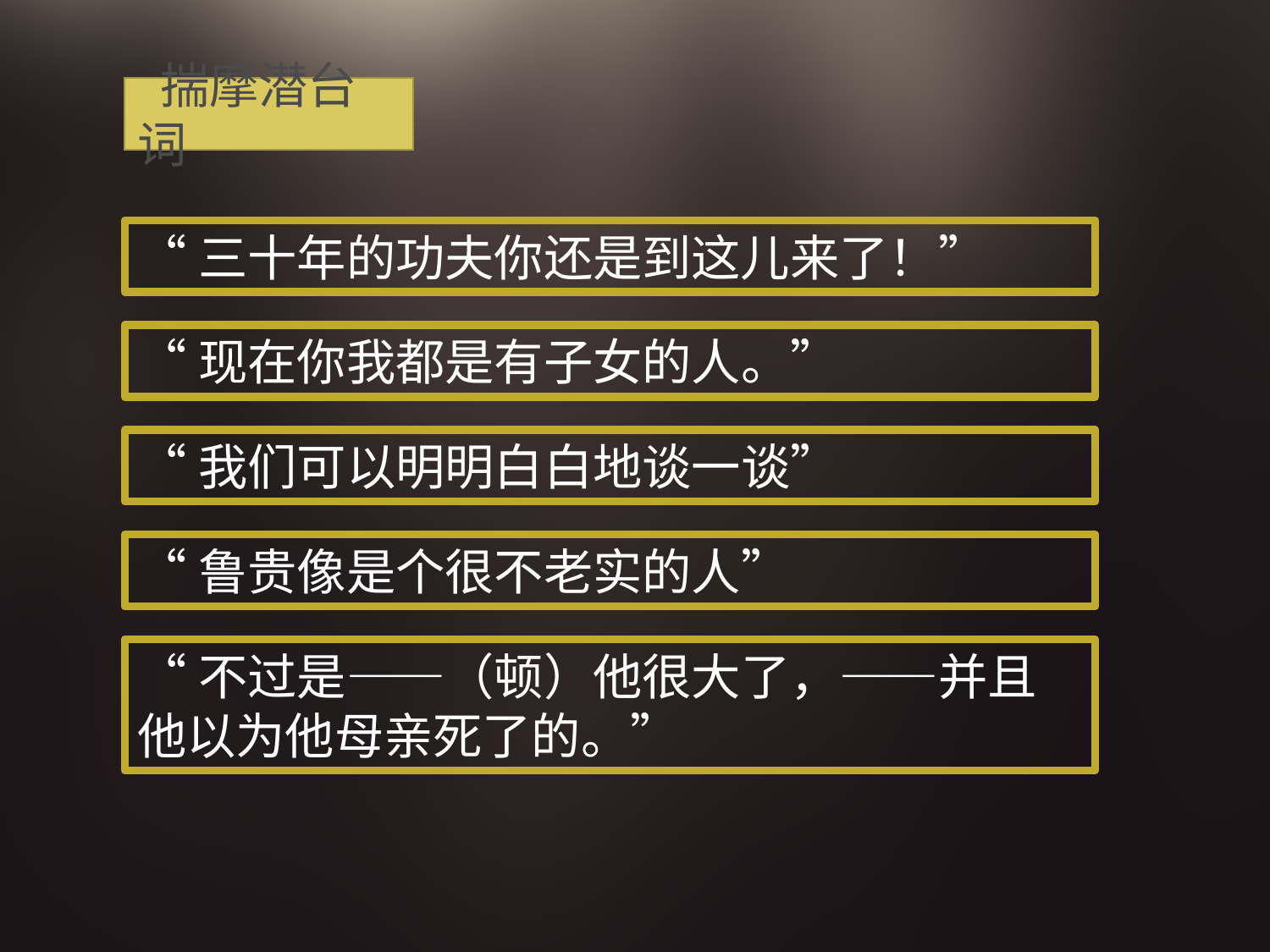

揣摩潜台词
“三十年的功夫你还是到这儿来了！”
“现在你我都是有子女的人。”
“我们可以明明白白地谈一谈”
“鲁贵像是个很不老实的人”
“不过是——（顿）他很大了，——并且他以为他母亲死了的。”